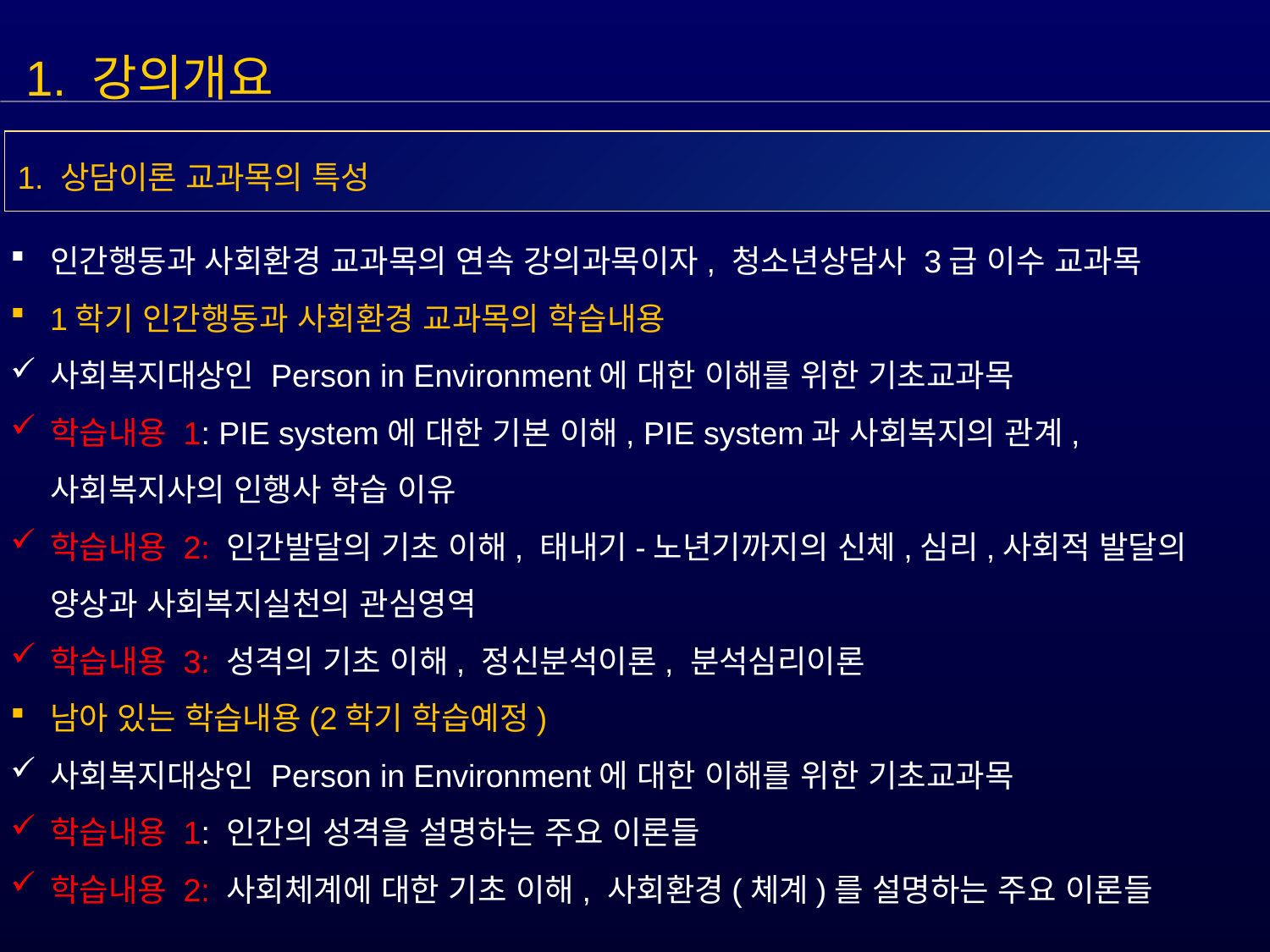

1. 강의개요

1. 상담이론 교과목의 특성
인간행동과 사회환경 교과목의 연속 강의과목이자, 청소년상담사 3급 이수 교과목
1학기 인간행동과 사회환경 교과목의 학습내용
사회복지대상인 Person in Environment에 대한 이해를 위한 기초교과목
학습내용 1: PIE system에 대한 기본 이해, PIE system과 사회복지의 관계, 사회복지사의 인행사 학습 이유
학습내용 2: 인간발달의 기초 이해, 태내기-노년기까지의 신체,심리,사회적 발달의 양상과 사회복지실천의 관심영역
학습내용 3: 성격의 기초 이해, 정신분석이론, 분석심리이론
남아 있는 학습내용(2학기 학습예정)
사회복지대상인 Person in Environment에 대한 이해를 위한 기초교과목
학습내용 1: 인간의 성격을 설명하는 주요 이론들
학습내용 2: 사회체계에 대한 기초 이해, 사회환경(체계)를 설명하는 주요 이론들